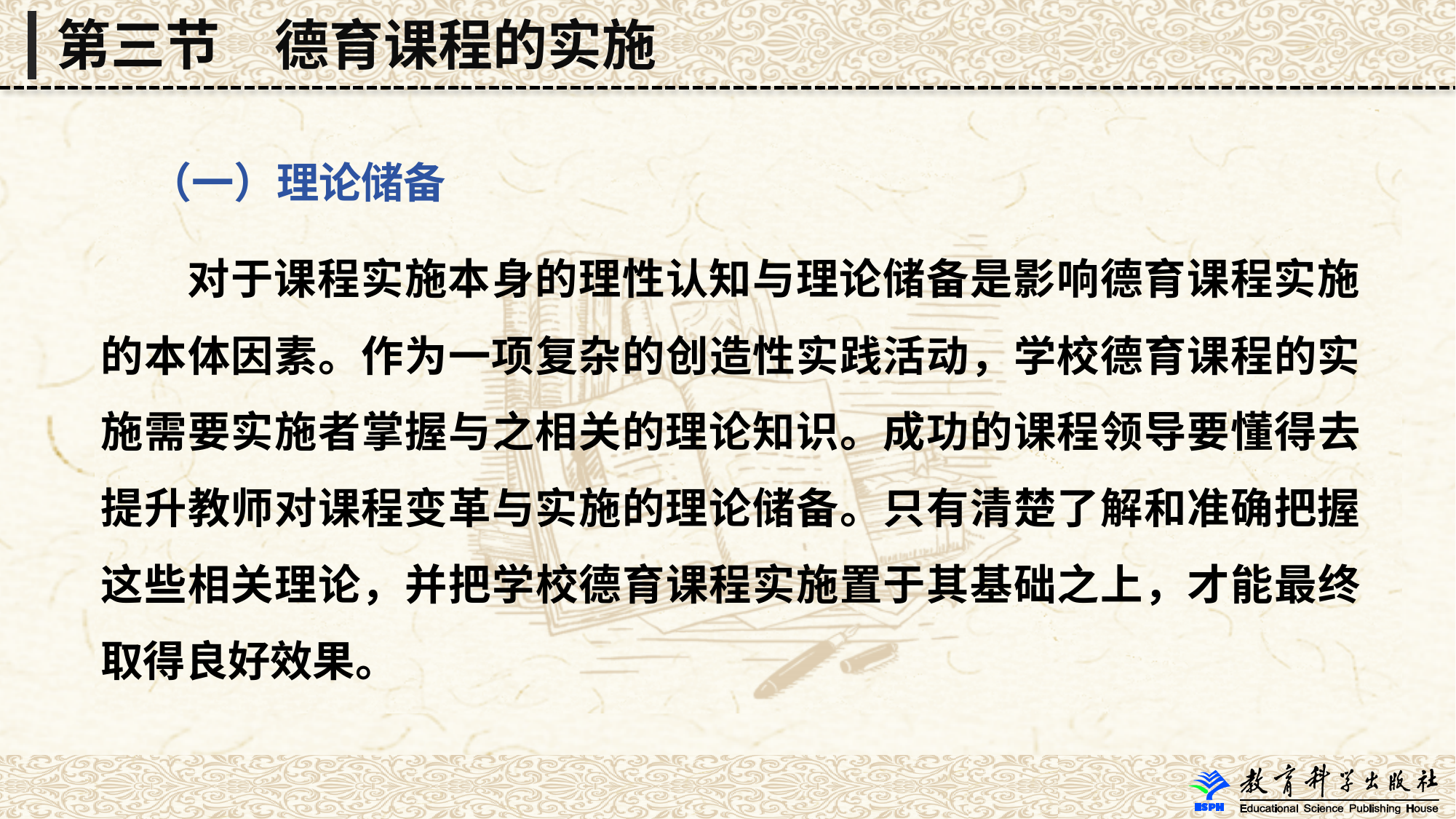

第三节　德育课程的实施
      （一）理论储备

       对于课程实施本身的理性认知与理论储备是影响德育课程实施的本体因素。作为一项复杂的创造性实践活动，学校德育课程的实施需要实施者掌握与之相关的理论知识。成功的课程领导要懂得去提升教师对课程变革与实施的理论储备。只有清楚了解和准确把握这些相关理论，并把学校德育课程实施置于其基础之上，才能最终取得良好效果。